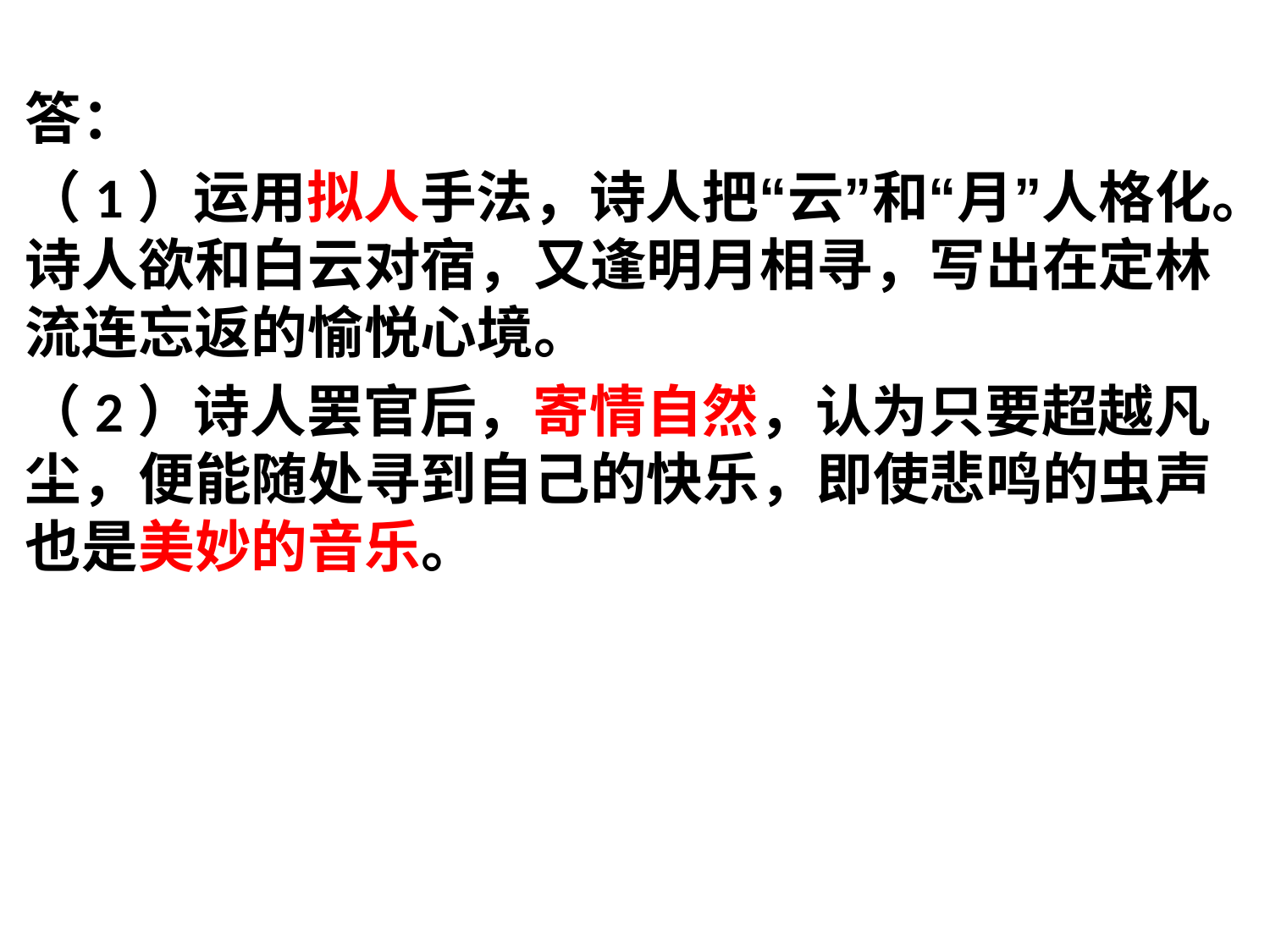

答：
（1）运用拟人手法，诗人把“云”和“月”人格化。诗人欲和白云对宿，又逢明月相寻，写出在定林流连忘返的愉悦心境。
（2）诗人罢官后，寄情自然，认为只要超越凡尘，便能随处寻到自己的快乐，即使悲鸣的虫声也是美妙的音乐。